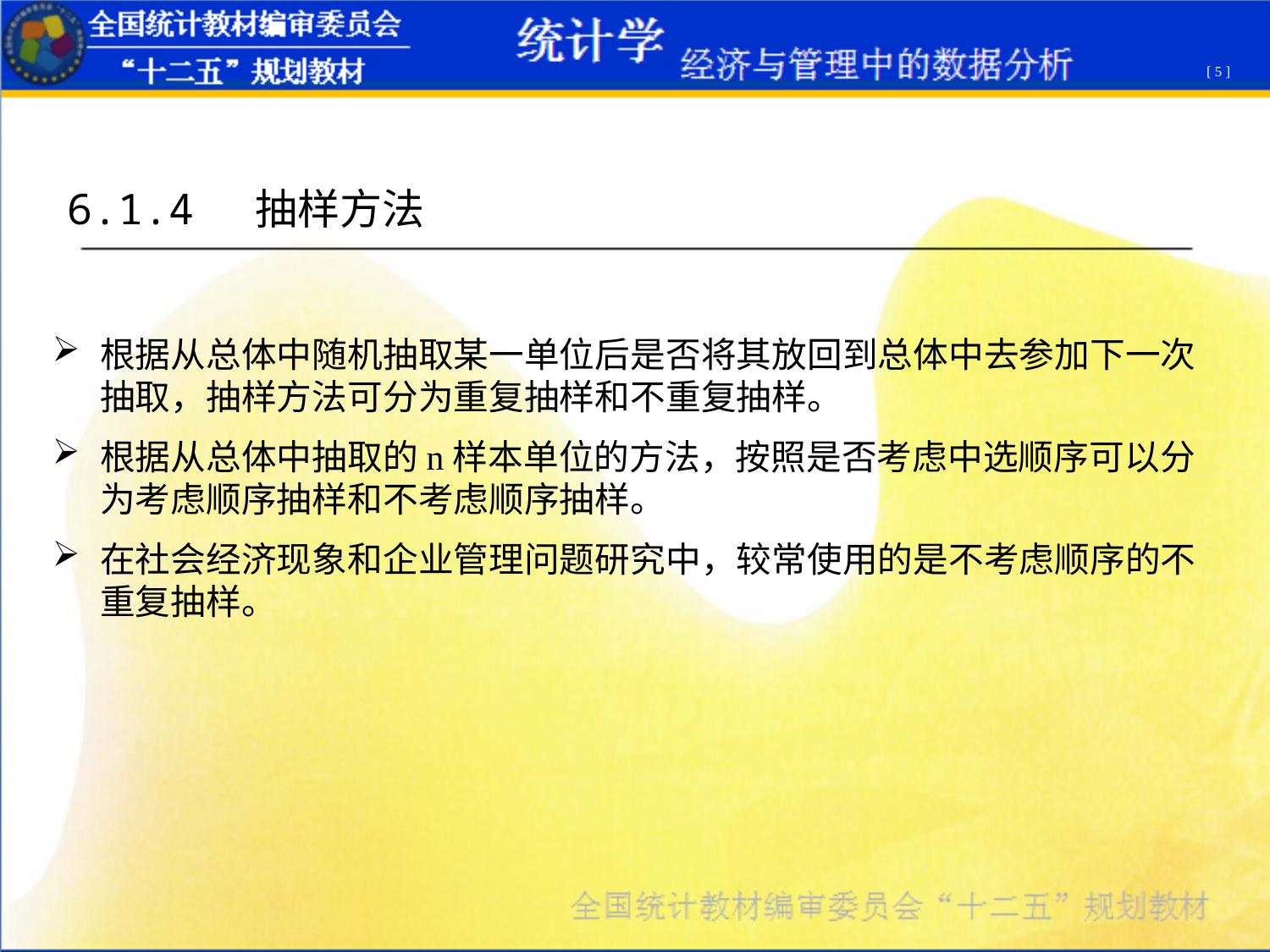

[ 5 ]
6.1.4  抽样方法
根据从总体中随机抽取某一单位后是否将其放回到总体中去参加下一次抽取，抽样方法可分为重复抽样和不重复抽样。
根据从总体中抽取的n样本单位的方法，按照是否考虑中选顺序可以分为考虑顺序抽样和不考虑顺序抽样。
在社会经济现象和企业管理问题研究中，较常使用的是不考虑顺序的不重复抽样。